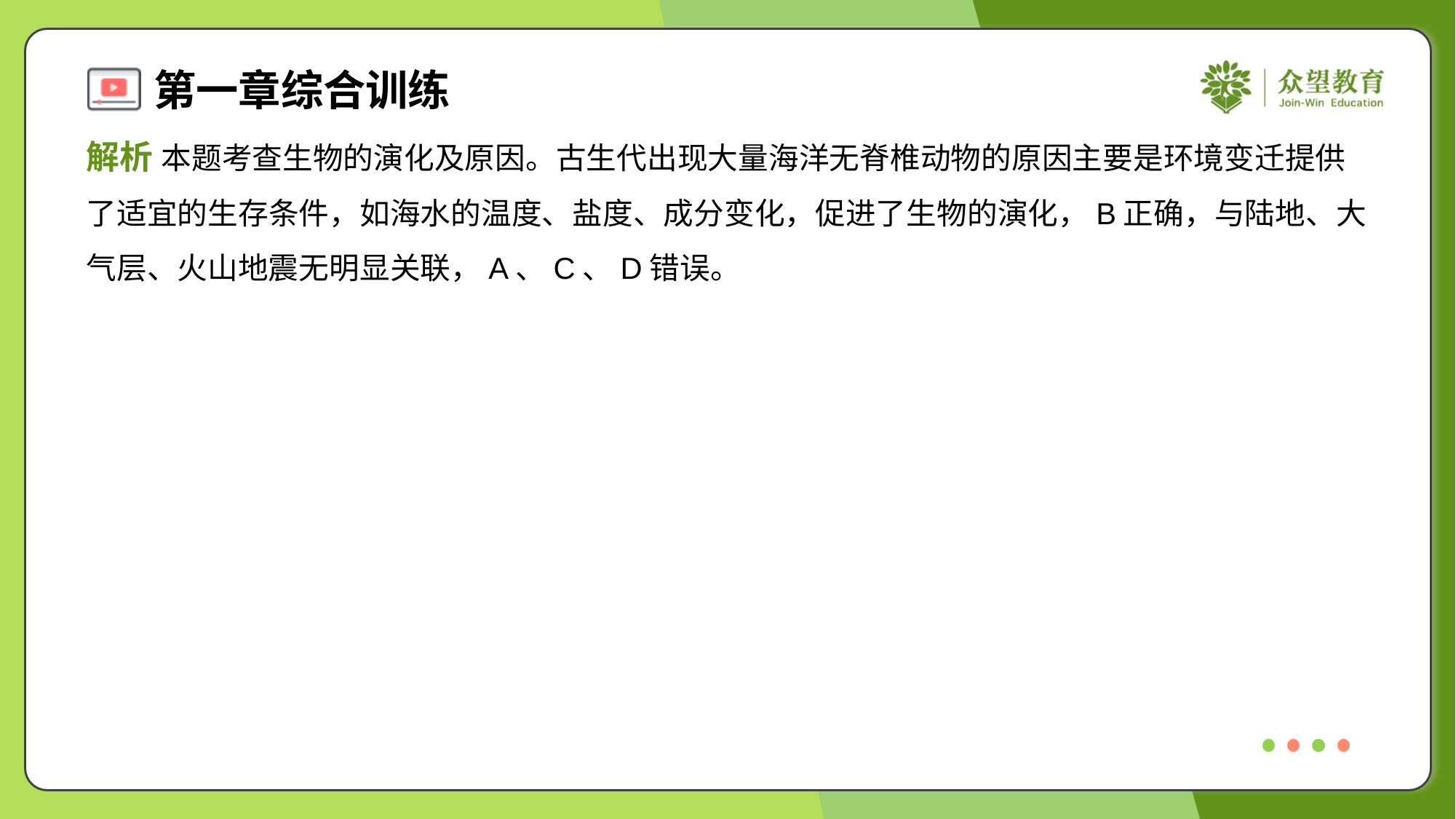

解析 本题考查生物的演化及原因。古生代出现大量海洋无脊椎动物的原因主要是环境变迁提供
了适宜的生存条件，如海水的温度、盐度、成分变化，促进了生物的演化，B正确，与陆地、大
气层、火山地震无明显关联，A、C、D错误。